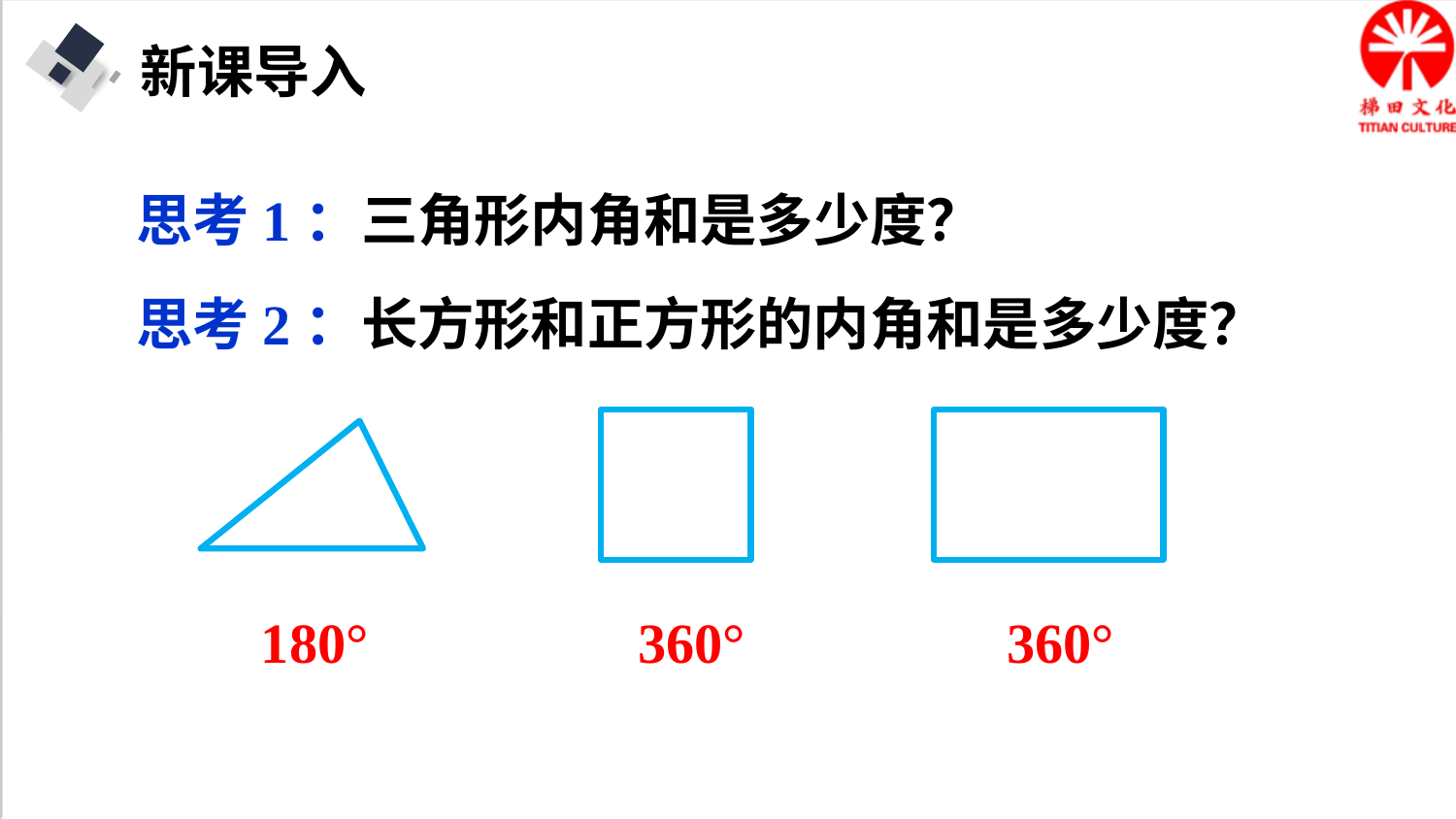

新课导入
思考1：三角形内角和是多少度？
思考2：长方形和正方形的内角和是多少度？

180°
360°
360°